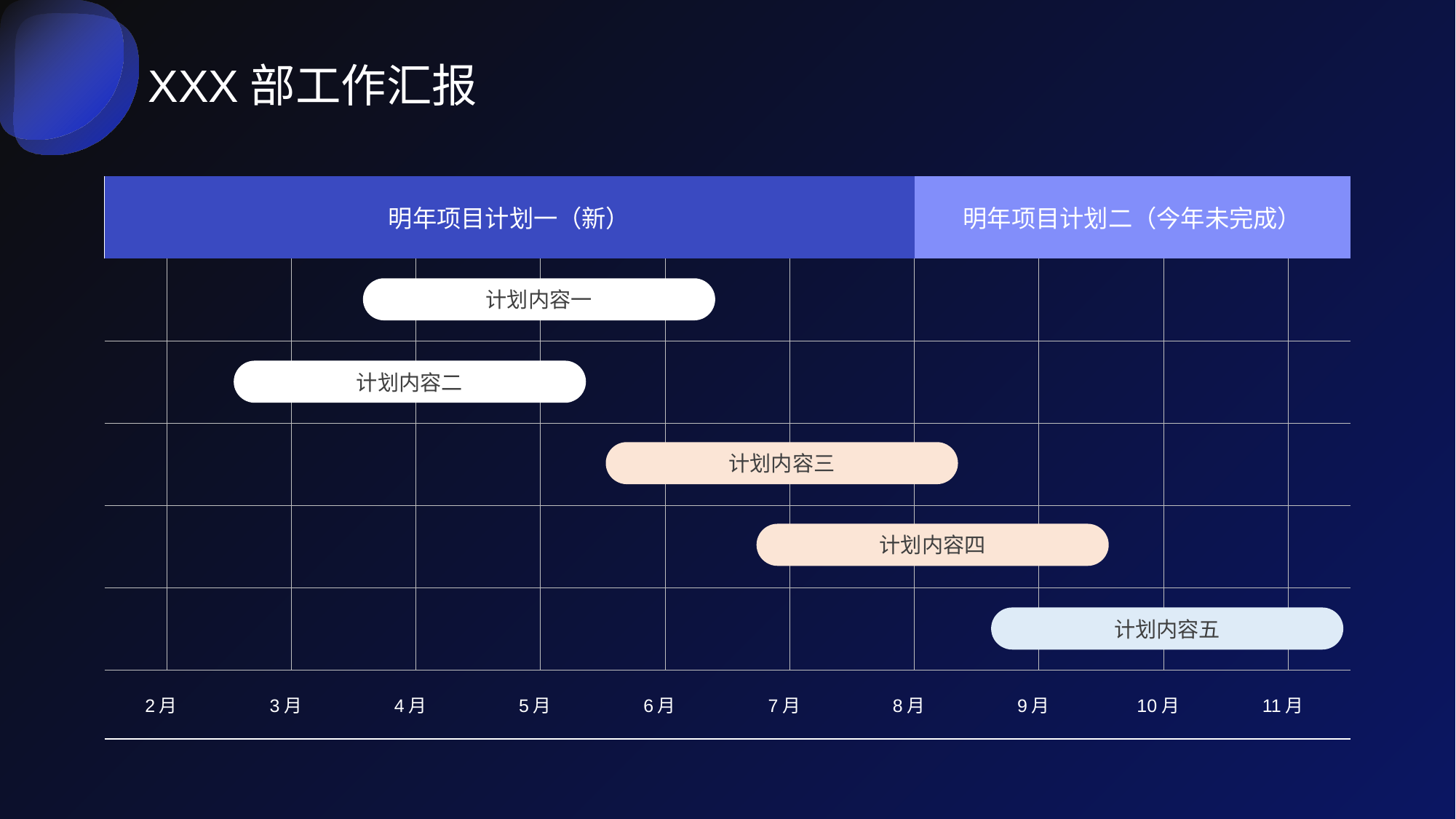

XXX部工作汇报
| 明年项目计划一（新） |  |  |  |  |  |  |  |  |  |  |  |  | 明年项目计划二（今年未完成） |  |  |  |  |  |  |
| --- | --- | --- | --- | --- | --- | --- | --- | --- | --- | --- | --- | --- | --- | --- | --- | --- | --- | --- | --- |
|  |  |  |  |  |  |  |  |  |  |  |  |  |  |  |  |  |  |  |  |
|  |  |  |  |  |  |  |  |  |  |  |  |  |  |  |  |  |  |  |  |
|  |  |  |  |  |  |  |  |  |  |  |  |  |  |  |  |  |  |  |  |
|  |  |  |  |  |  |  |  |  |  |  |  |  |  |  |  |  |  |  |  |
|  |  |  |  |  |  |  |  |  |  |  |  |  |  |  |  |  |  |  |  |
| 2月 |  | 3月 |  | 4月 |  | 5月 |  | 6月 |  | 7月 |  | 8月 |  | 9月 |  | 10月 |  | 11月 |  |

计划内容一
计划内容二
计划内容三
计划内容四
计划内容五